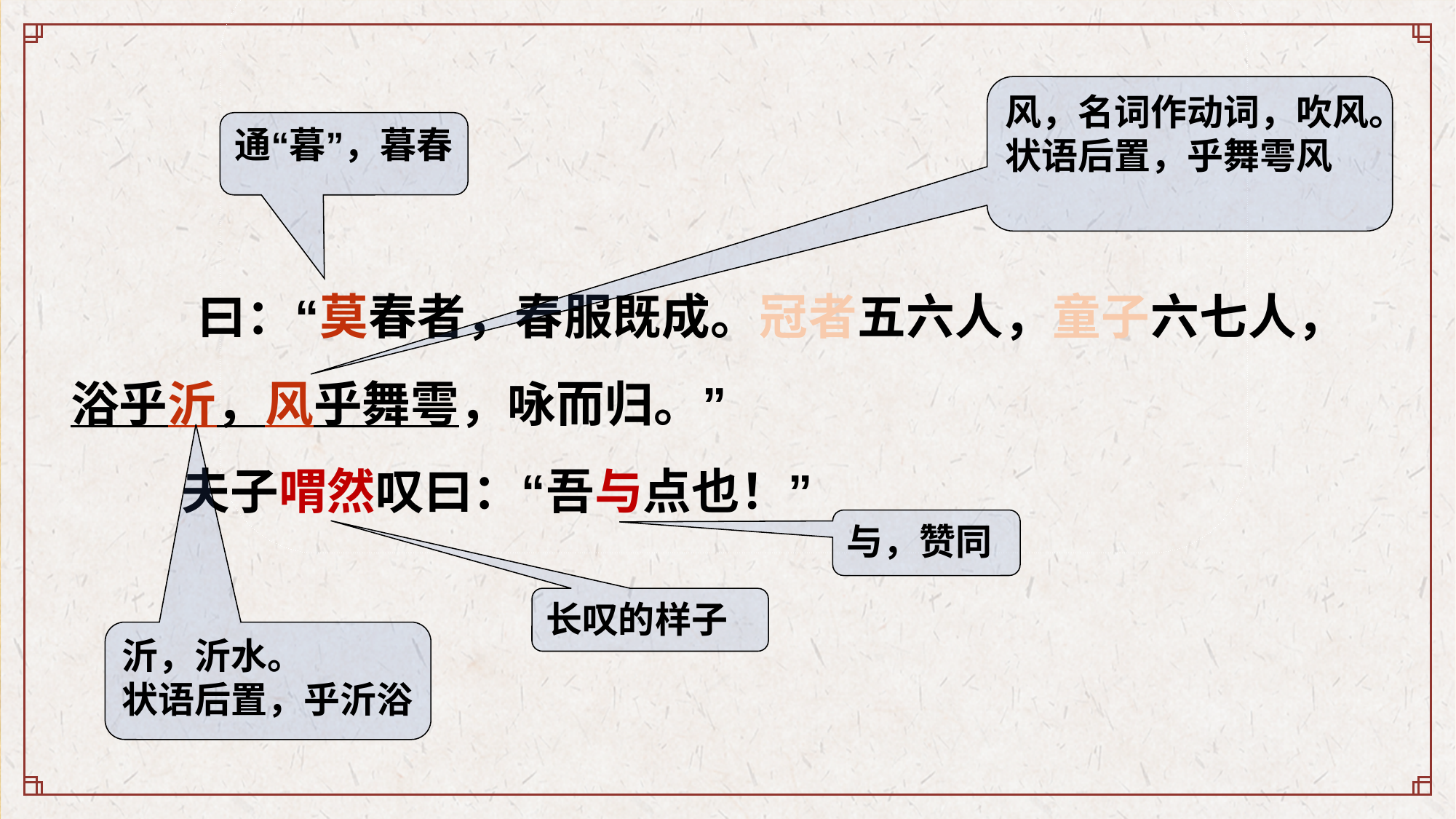

曰：“莫春者，春服既成。冠者五六人，童子六七人，浴乎沂，风乎舞雩，咏而归。”
     夫子喟然叹曰：“吾与点也！”

风，名词作动词，吹风。
状语后置，乎舞雩风
通“暮”，暮春
与，赞同
长叹的样子
沂，沂水。
状语后置，乎沂浴